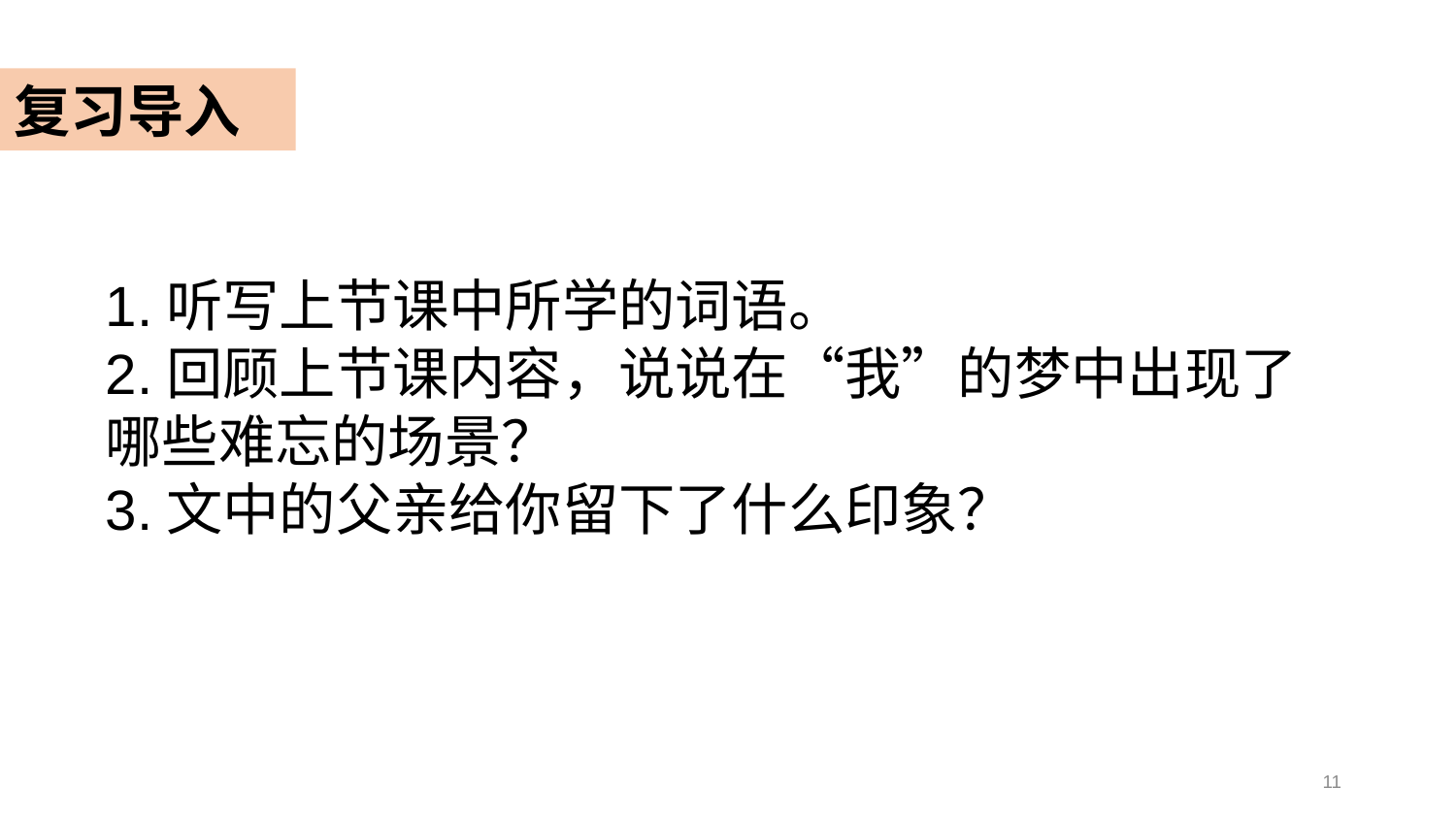

复习导入
1.听写上节课中所学的词语。
2.回顾上节课内容，说说在“我”的梦中出现了哪些难忘的场景？
3.文中的父亲给你留下了什么印象？
11